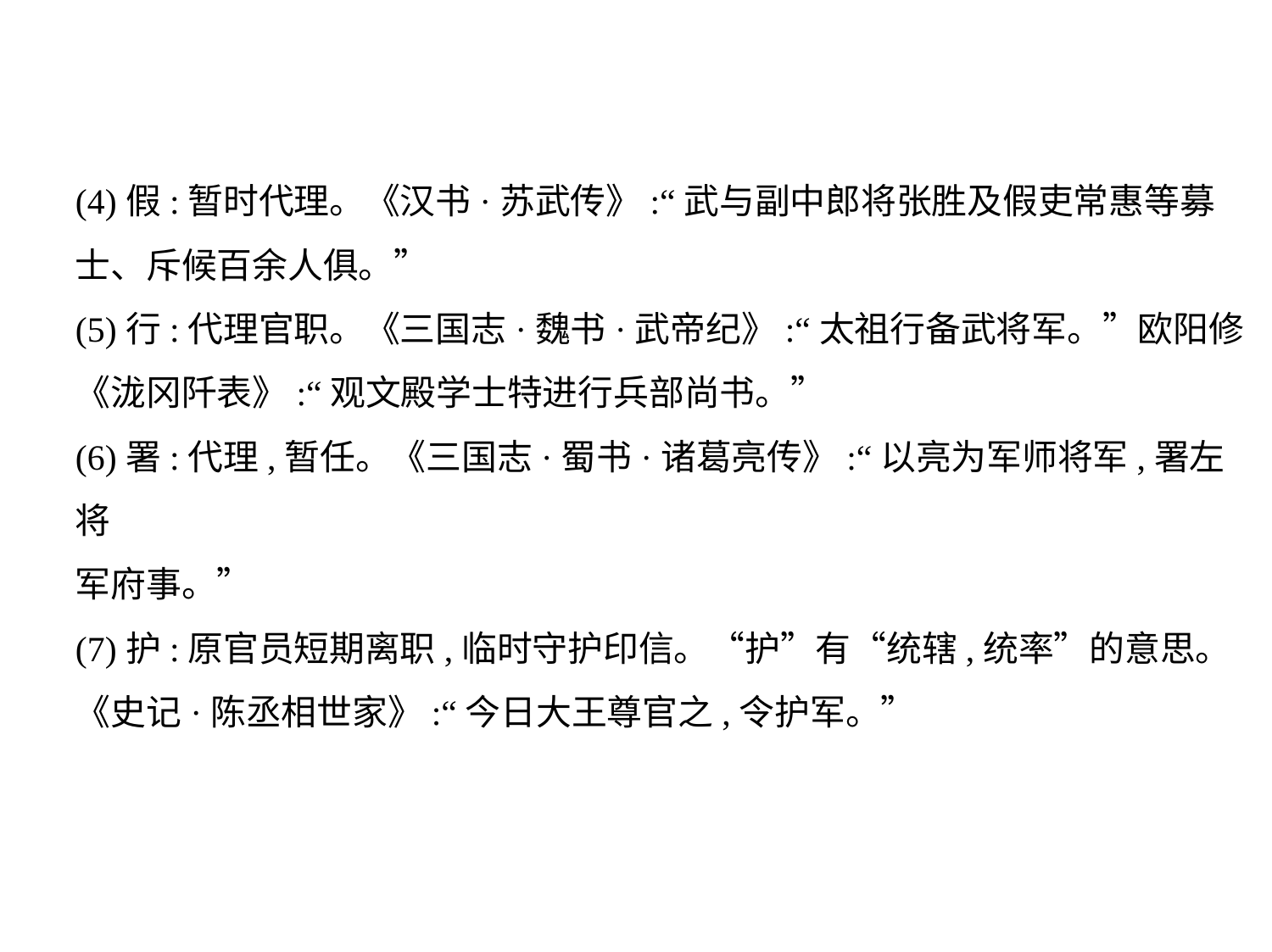

(4)假:暂时代理。《汉书·苏武传》:“武与副中郎将张胜及假吏常惠等募
士、斥候百余人俱。”
(5)行:代理官职。《三国志·魏书·武帝纪》:“太祖行备武将军。”欧阳修
《泷冈阡表》:“观文殿学士特进行兵部尚书。”
(6)署:代理,暂任。《三国志·蜀书·诸葛亮传》:“以亮为军师将军,署左将
军府事。”
(7)护:原官员短期离职,临时守护印信。“护”有“统辖,统率”的意思。
《史记·陈丞相世家》:“今日大王尊官之,令护军。”